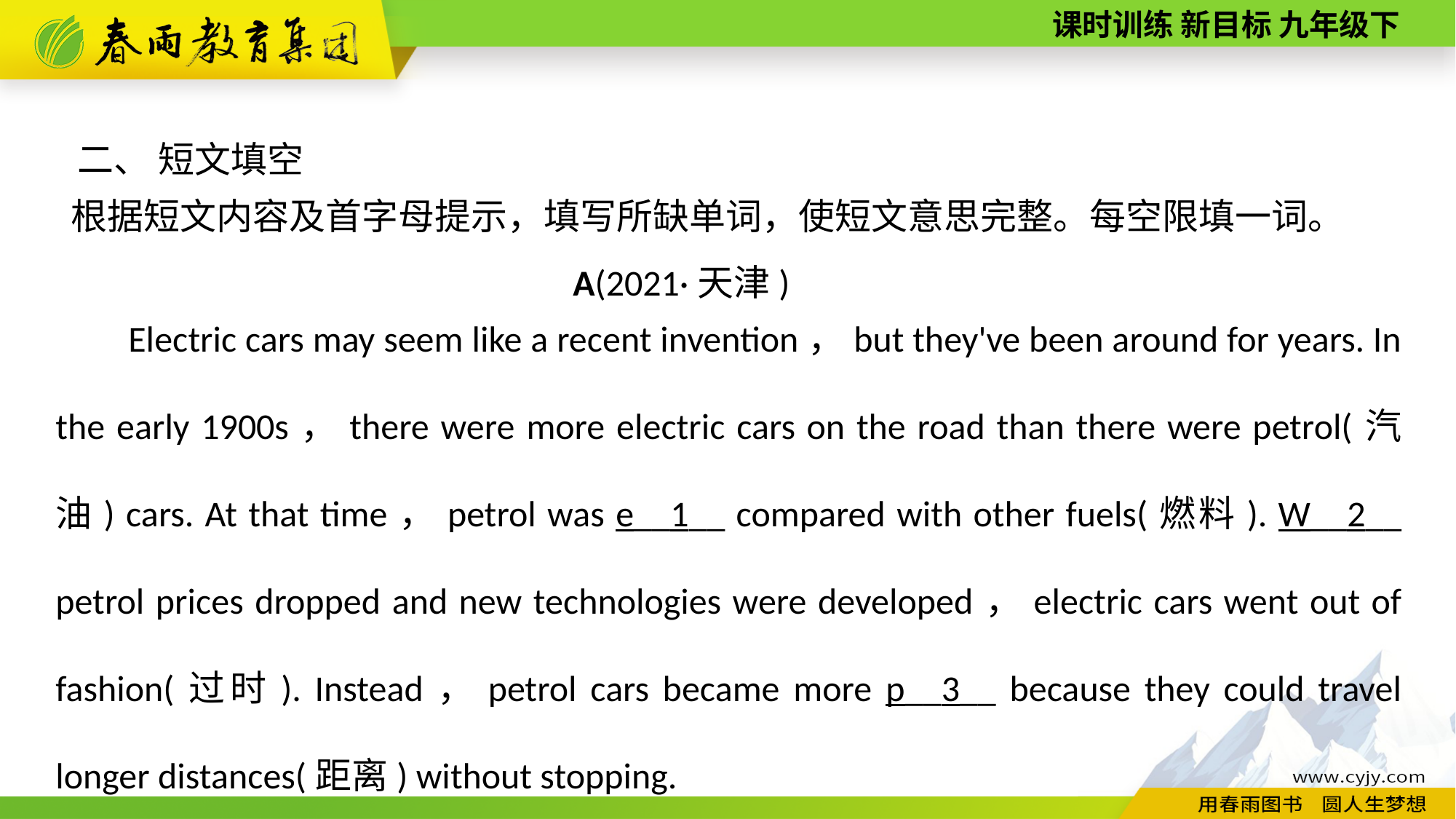

二、 短文填空
根据短文内容及首字母提示，填写所缺单词，使短文意思完整。每空限填一词。
A(2021·天津)
Electric cars may seem like a recent invention，but they've been around for years. In the early 1900s，there were more electric cars on the road than there were petrol(汽油) cars. At that time，petrol was e__1__ compared with other fuels(燃料). W__2__ petrol prices dropped and new technologies were developed，electric cars went out of fashion(过时). Instead，petrol cars became more p__3__ because they could travel longer distances(距离) without stopping.